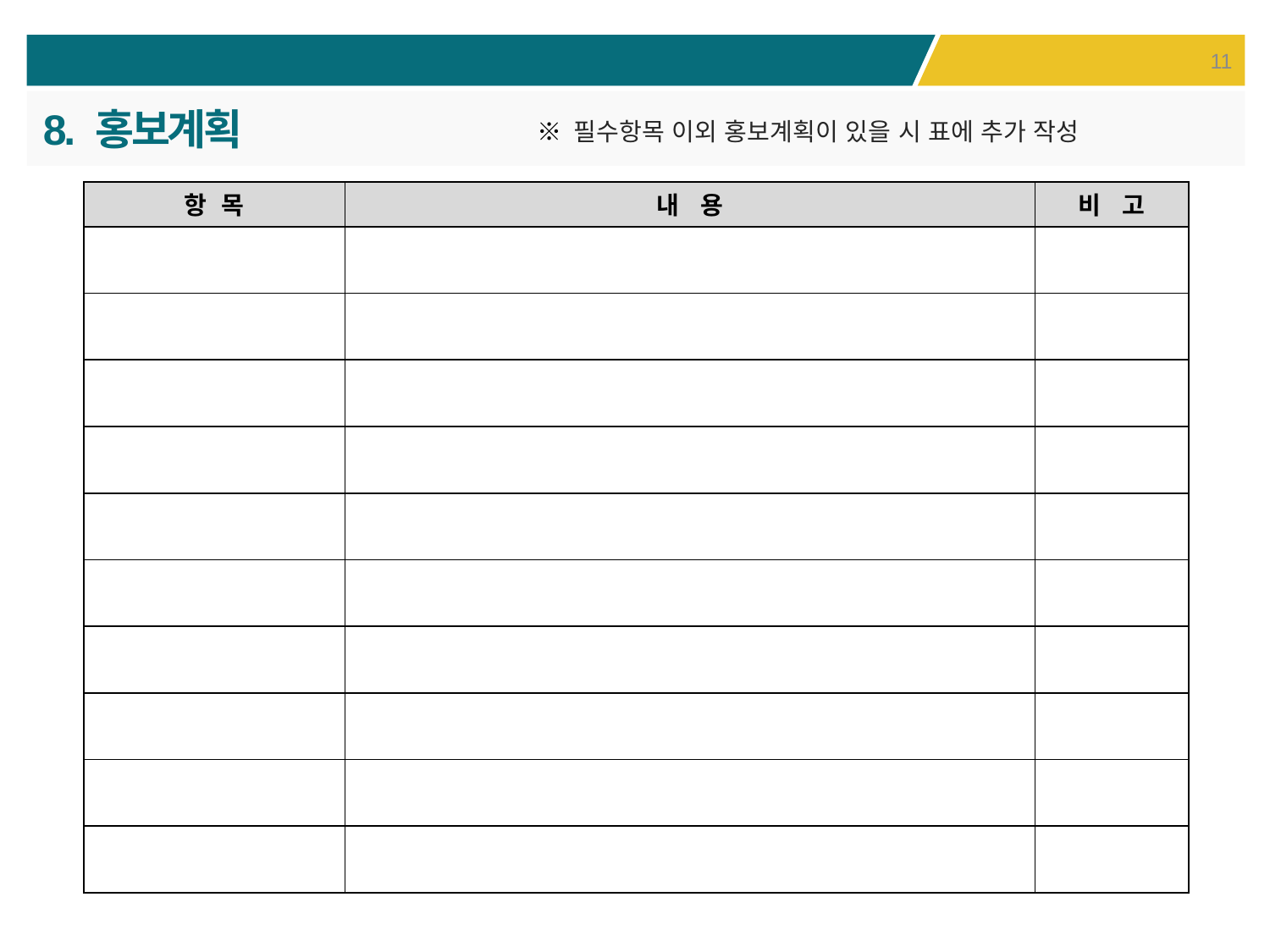

8. 홍보계획
※ 필수항목 이외 홍보계획이 있을 시 표에 추가 작성
| 항 목 | 내 용 | 비 고 |
| --- | --- | --- |
|  |  |  |
|  |  |  |
|  |  |  |
|  |  |  |
|  |  |  |
|  |  |  |
|  |  |  |
|  |  |  |
|  |  |  |
|  |  |  |